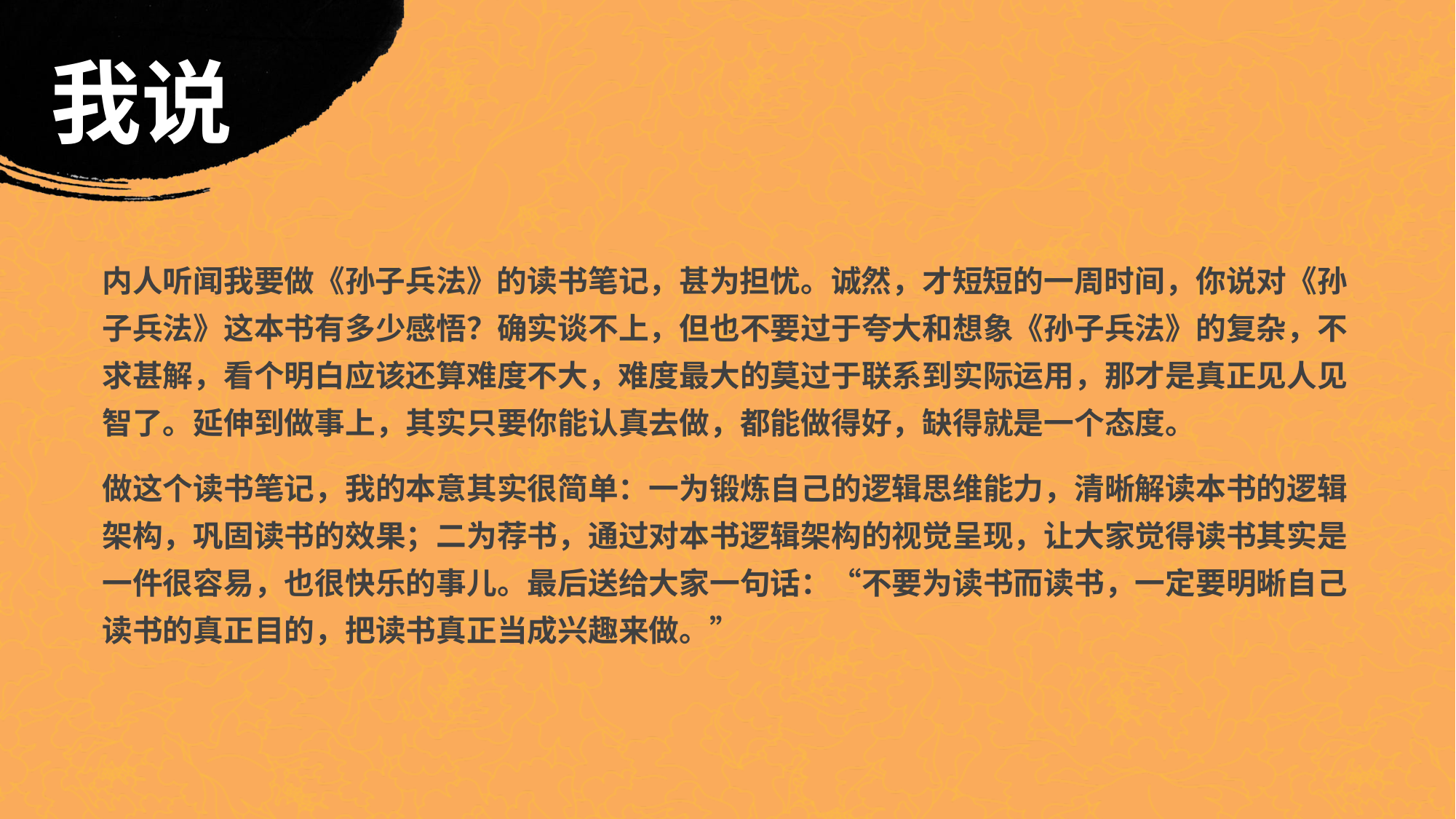

我说
内人听闻我要做《孙子兵法》的读书笔记，甚为担忧。诚然，才短短的一周时间，你说对《孙子兵法》这本书有多少感悟？确实谈不上，但也不要过于夸大和想象《孙子兵法》的复杂，不求甚解，看个明白应该还算难度不大，难度最大的莫过于联系到实际运用，那才是真正见人见智了。延伸到做事上，其实只要你能认真去做，都能做得好，缺得就是一个态度。
做这个读书笔记，我的本意其实很简单：一为锻炼自己的逻辑思维能力，清晰解读本书的逻辑架构，巩固读书的效果；二为荐书，通过对本书逻辑架构的视觉呈现，让大家觉得读书其实是一件很容易，也很快乐的事儿。最后送给大家一句话：“不要为读书而读书，一定要明晰自己读书的真正目的，把读书真正当成兴趣来做。”